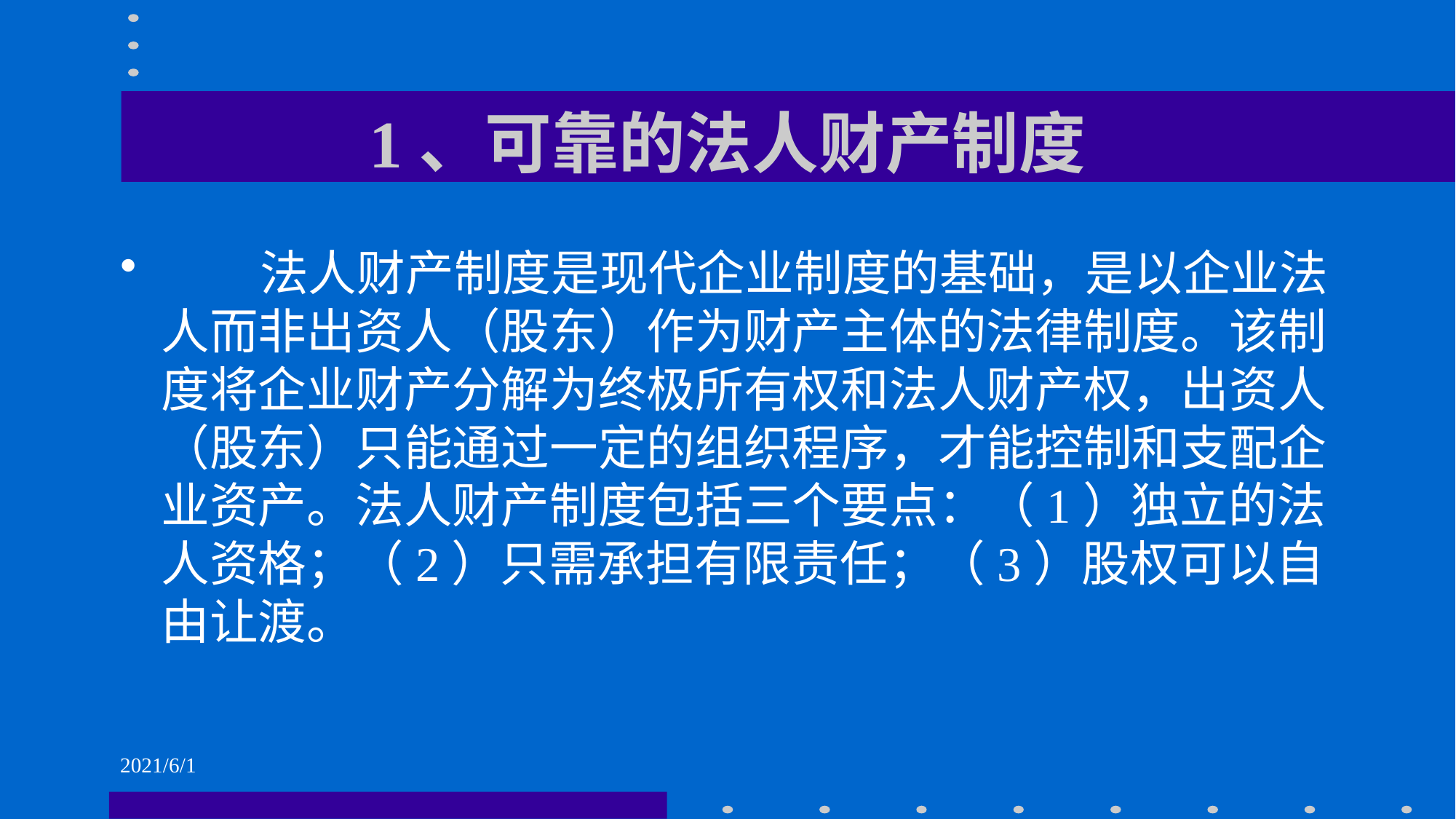

# 1、可靠的法人财产制度
        法人财产制度是现代企业制度的基础，是以企业法人而非出资人（股东）作为财产主体的法律制度。该制度将企业财产分解为终极所有权和法人财产权，出资人（股东）只能通过一定的组织程序，才能控制和支配企业资产。法人财产制度包括三个要点：（1）独立的法人资格；（2）只需承担有限责任；（3）股权可以自由让渡。
2021/6/1